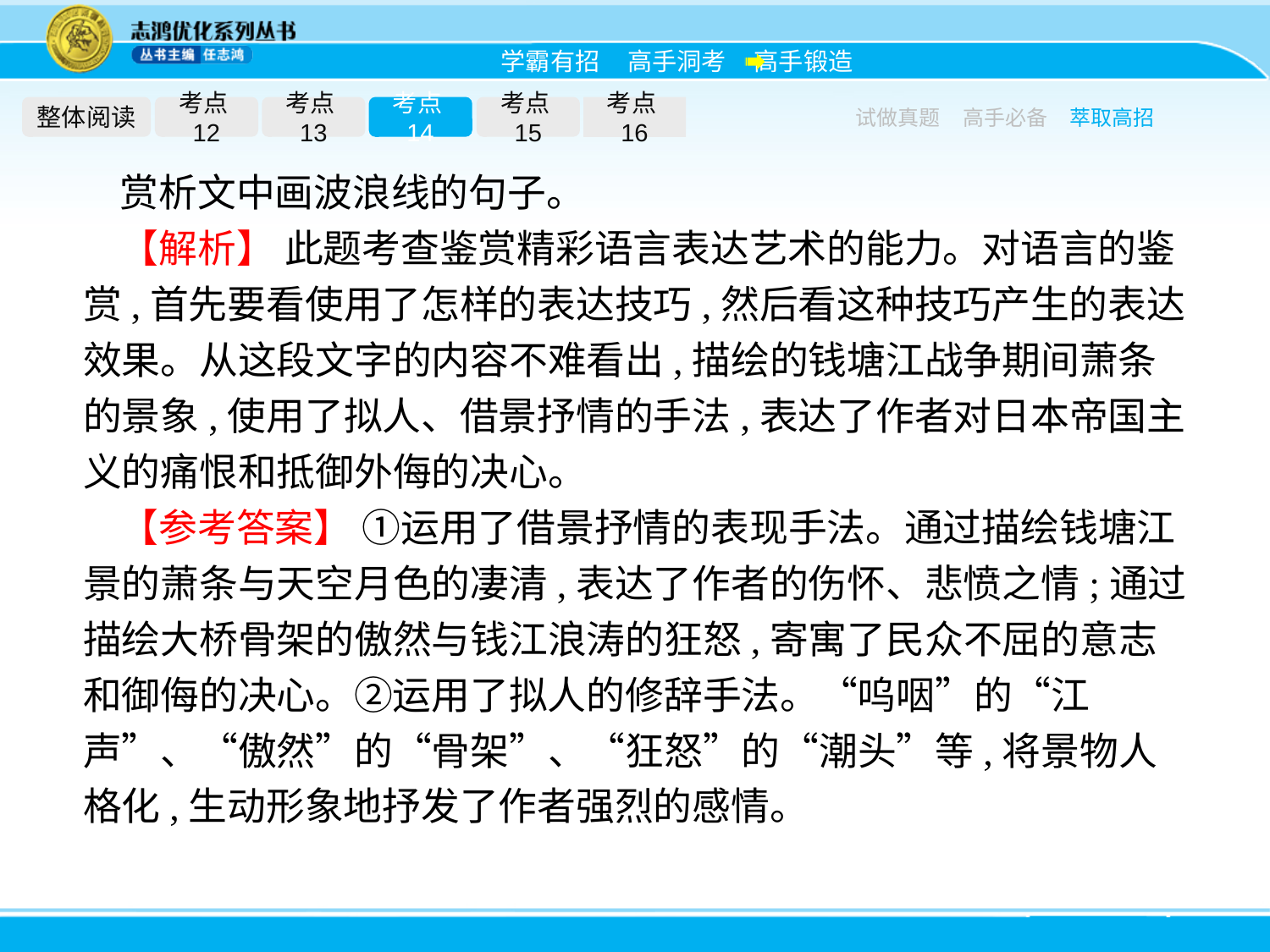

整体阅读
考点12
考点13
考点14
考点15
考点16
试做真题
高手必备
萃取高招
赏析文中画波浪线的句子。
【解析】 此题考查鉴赏精彩语言表达艺术的能力。对语言的鉴赏,首先要看使用了怎样的表达技巧,然后看这种技巧产生的表达效果。从这段文字的内容不难看出,描绘的钱塘江战争期间萧条的景象,使用了拟人、借景抒情的手法,表达了作者对日本帝国主义的痛恨和抵御外侮的决心。
【参考答案】 ①运用了借景抒情的表现手法。通过描绘钱塘江景的萧条与天空月色的凄清,表达了作者的伤怀、悲愤之情;通过描绘大桥骨架的傲然与钱江浪涛的狂怒,寄寓了民众不屈的意志和御侮的决心。②运用了拟人的修辞手法。“呜咽”的“江声”、“傲然”的“骨架”、“狂怒”的“潮头”等,将景物人格化,生动形象地抒发了作者强烈的感情。